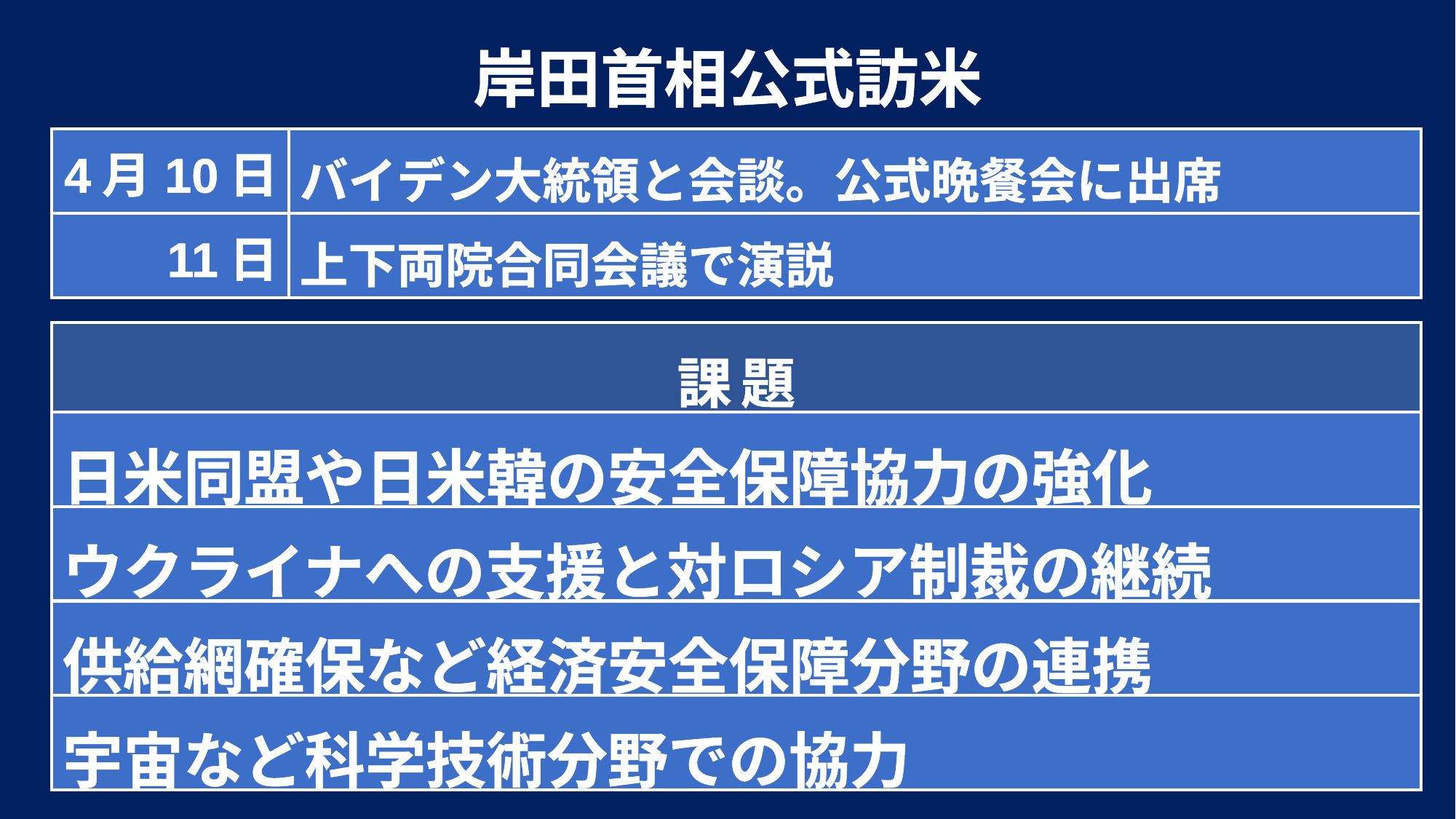

岸田首相公式訪米
| 4月10日 | バイデン大統領と会談。公式晩餐会に出席 |
| --- | --- |
| 11日 | 上下両院合同会議で演説 |
| 課題 |
| --- |
| 日米同盟や日米韓の安全保障協力の強化 |
| ウクライナへの支援と対ロシア制裁の継続 |
| 供給網確保など経済安全保障分野の連携 |
| 宇宙など科学技術分野での協力 |